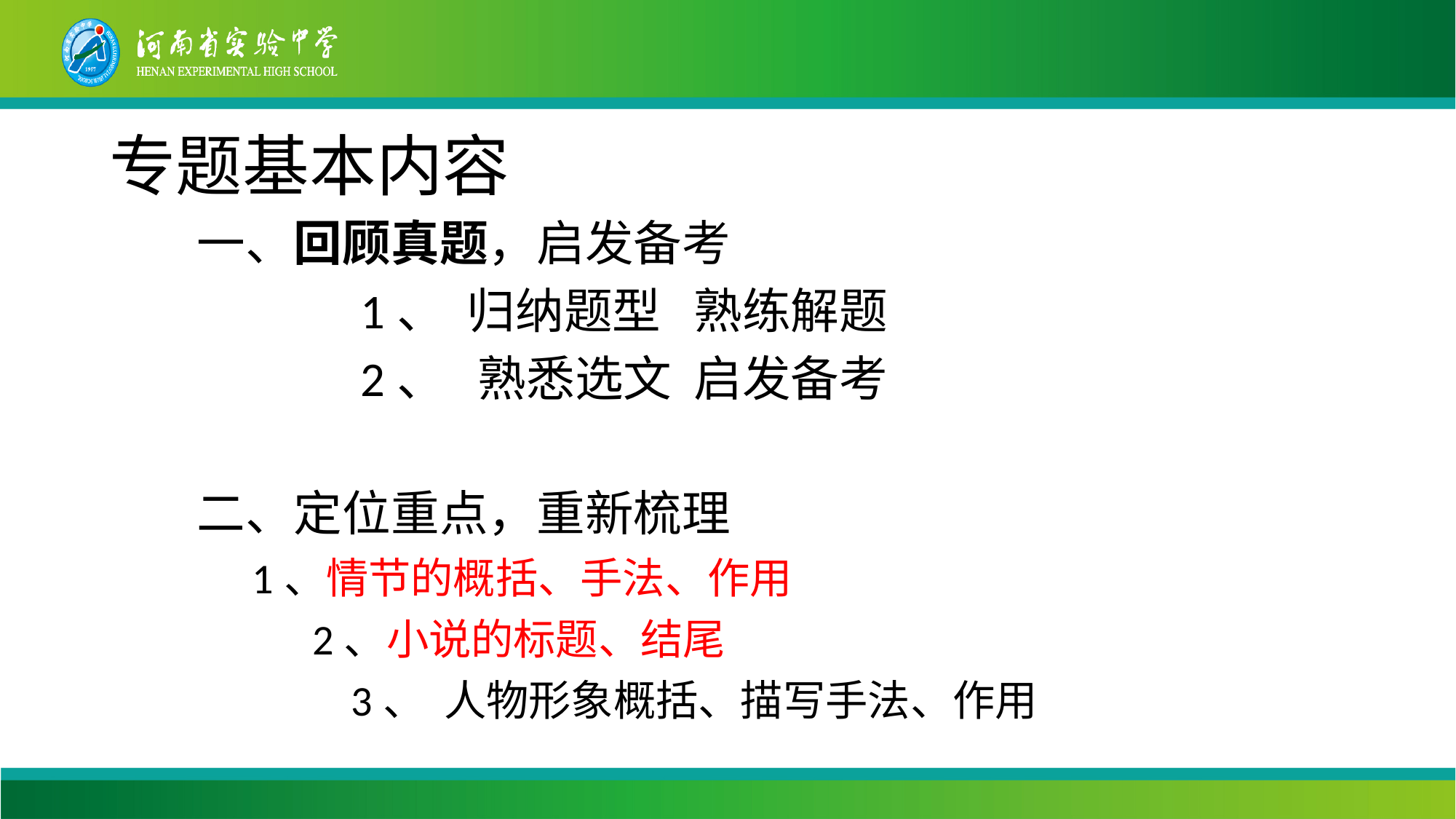

# 专题基本内容
一、回顾真题，启发备考
               1、  归纳题型   熟练解题
               2、   熟悉选文  启发备考

二、定位重点，重新梳理
        1、情节的概括、手法、作用
            2、小说的标题、结尾
                3、  人物形象概括、描写手法、作用